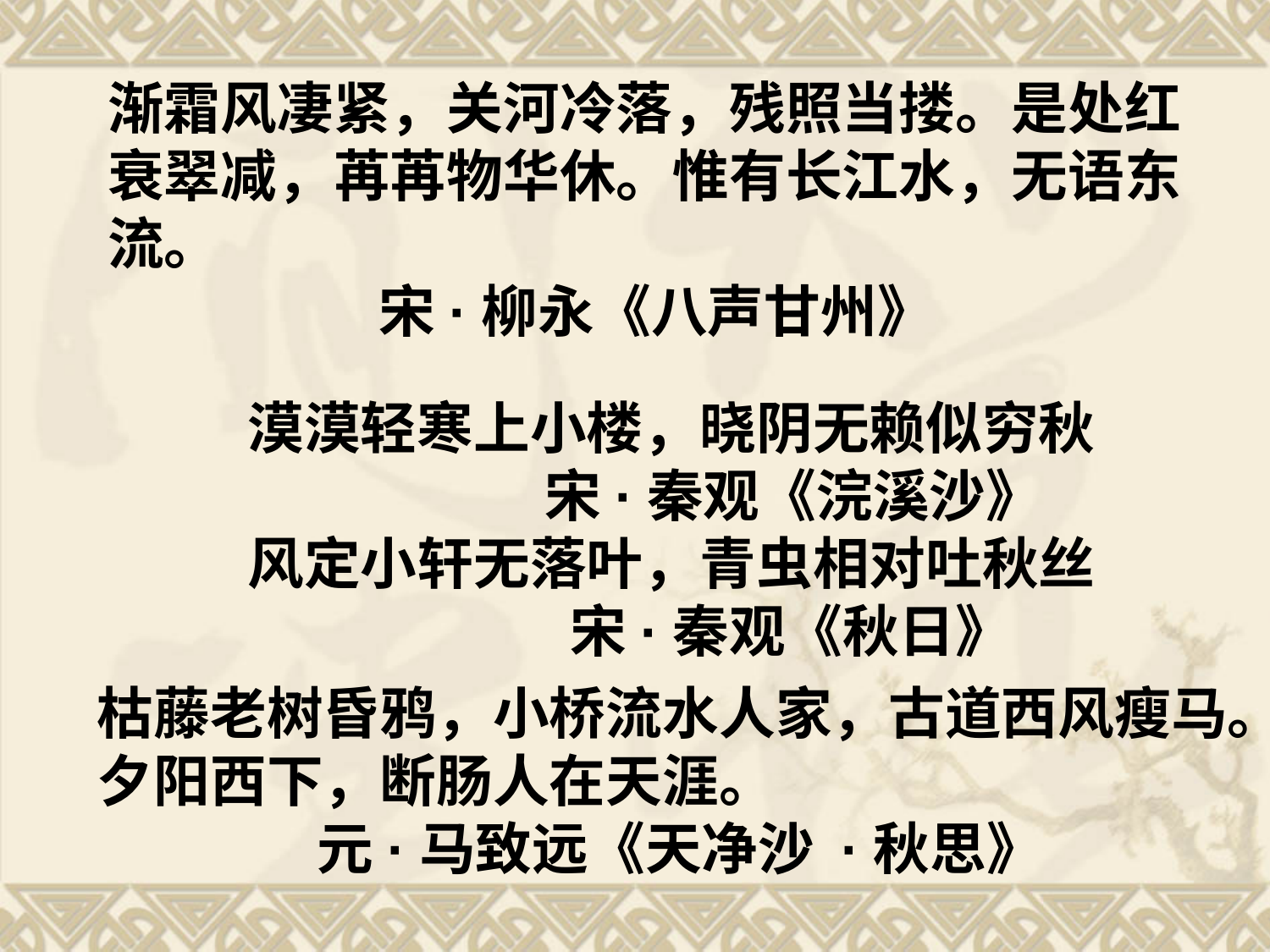

渐霜风凄紧，关河冷落，残照当搂。是处红衰翠减，苒苒物华休。惟有长江水，无语东流。
                    宋·柳永《八声甘州》
漠漠轻寒上小楼，晓阴无赖似穷秋
                       宋·秦观《浣溪沙》
风定小轩无落叶，青虫相对吐秋丝
                         宋·秦观《秋日》
枯藤老树昏鸦，小桥流水人家，古道西风瘦马。夕阳西下，断肠人在天涯。
                 元·马致远《天净沙 ·秋思》